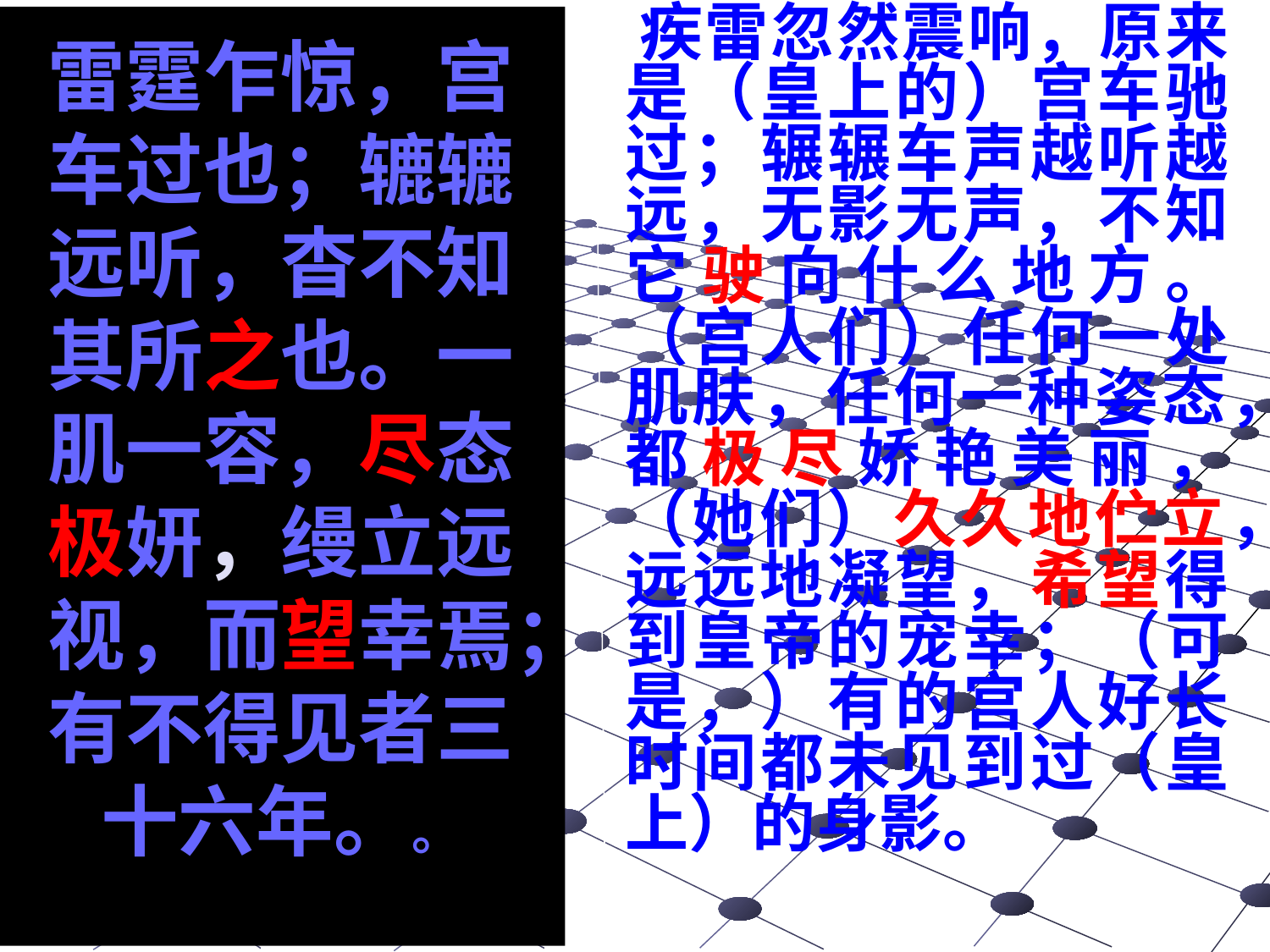

疾雷忽然震响，原来是（皇上的）宫车驰过；辗辗车声越听越远，无影无声，不知它驶向什么地方。（宫人们）任何一处肌肤，任何一种姿态，都极尽娇艳美丽，（她们）久久地伫立，远远地凝望，希望得到皇帝的宠幸；（可是，）有的宫人好长时间都未见到过（皇上）的身影。

# 雷霆乍惊，宫车过也；辘辘远听，杳不知其所之也。一肌一容，尽态极妍，缦立远视，而望幸焉；有不得见者三十六年。。